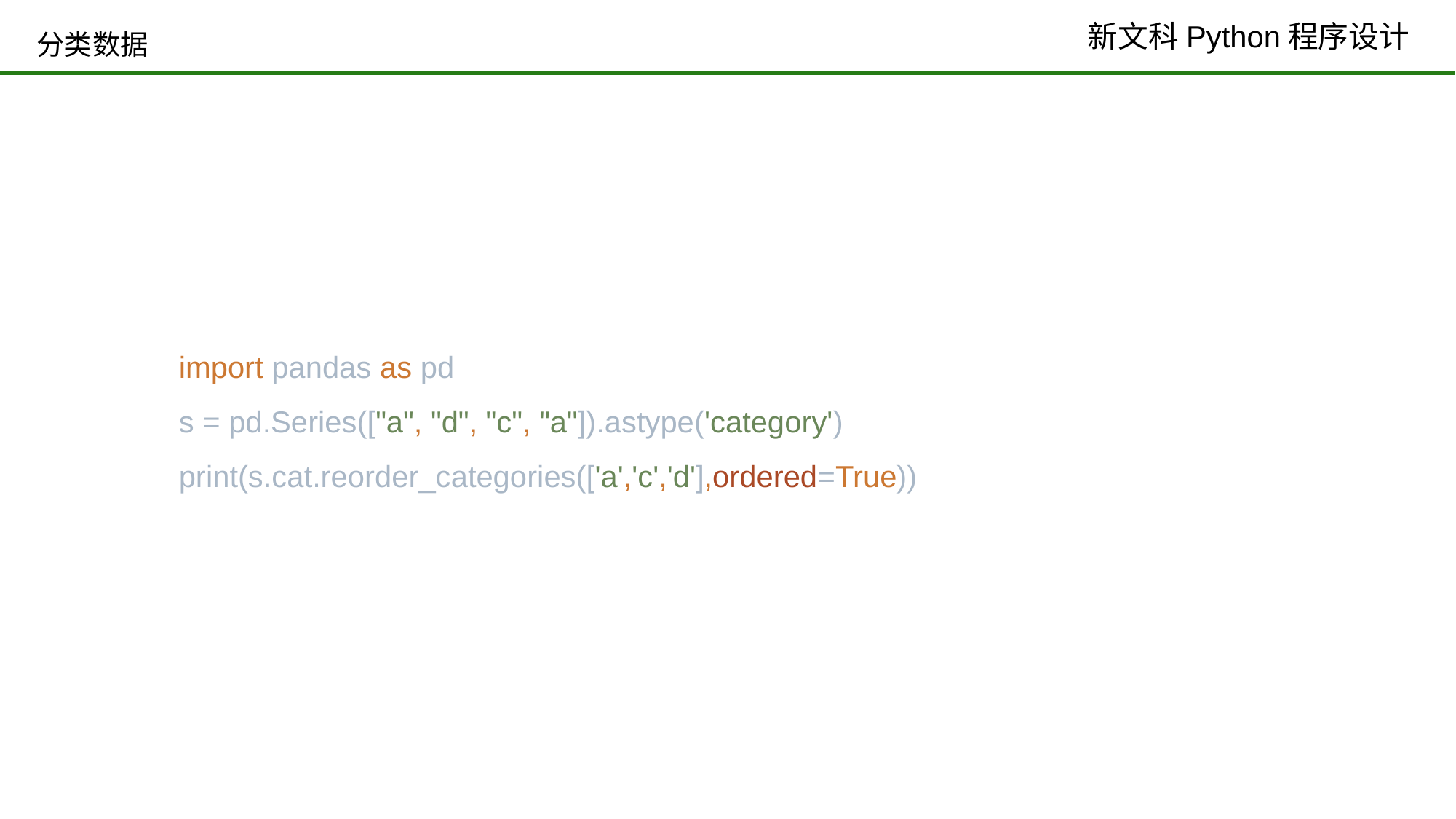

# 分类数据
import pandas as pd
s = pd.Series(["a", "d", "c", "a"]).astype('category')
print(s.cat.reorder_categories(['a','c','d'],ordered=True))